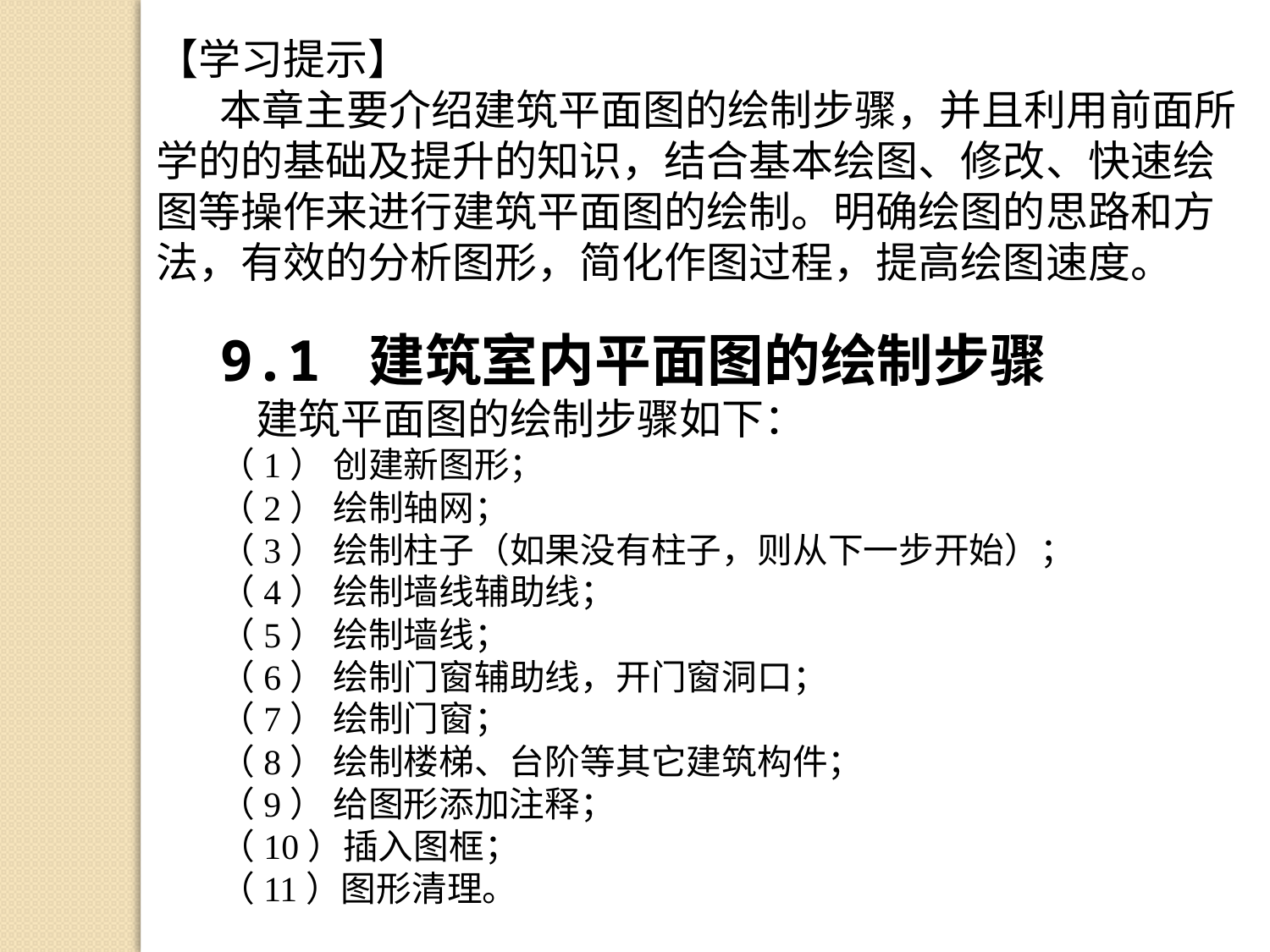

【学习提示】
本章主要介绍建筑平面图的绘制步骤，并且利用前面所学的的基础及提升的知识，结合基本绘图、修改、快速绘图等操作来进行建筑平面图的绘制。明确绘图的思路和方法，有效的分析图形，简化作图过程，提高绘图速度。

9.1 建筑室内平面图的绘制步骤
    建筑平面图的绘制步骤如下：
（1） 创建新图形；
（2） 绘制轴网；
（3） 绘制柱子（如果没有柱子，则从下一步开始）；
（4） 绘制墙线辅助线；
（5） 绘制墙线；
（6） 绘制门窗辅助线，开门窗洞口；
（7） 绘制门窗；
（8） 绘制楼梯、台阶等其它建筑构件；
（9） 给图形添加注释；
（10）插入图框；
（11）图形清理。